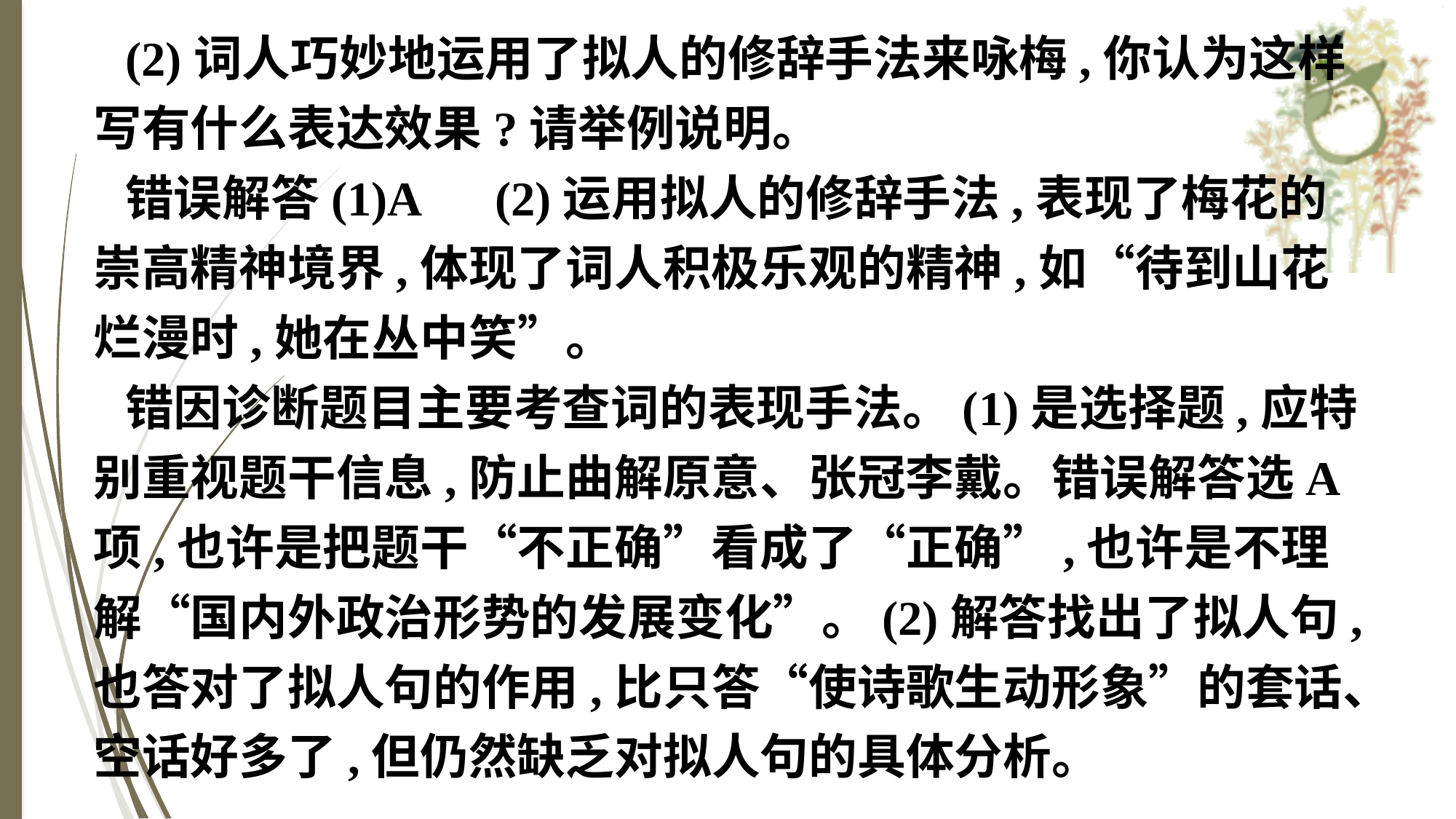

(2)词人巧妙地运用了拟人的修辞手法来咏梅,你认为这样写有什么表达效果?请举例说明。
错误解答(1)A　(2)运用拟人的修辞手法,表现了梅花的崇高精神境界,体现了词人积极乐观的精神,如“待到山花烂漫时,她在丛中笑”。
错因诊断题目主要考查词的表现手法。(1)是选择题,应特别重视题干信息,防止曲解原意、张冠李戴。错误解答选A项,也许是把题干“不正确”看成了“正确”,也许是不理解“国内外政治形势的发展变化”。(2)解答找出了拟人句,也答对了拟人句的作用,比只答“使诗歌生动形象”的套话、空话好多了,但仍然缺乏对拟人句的具体分析。